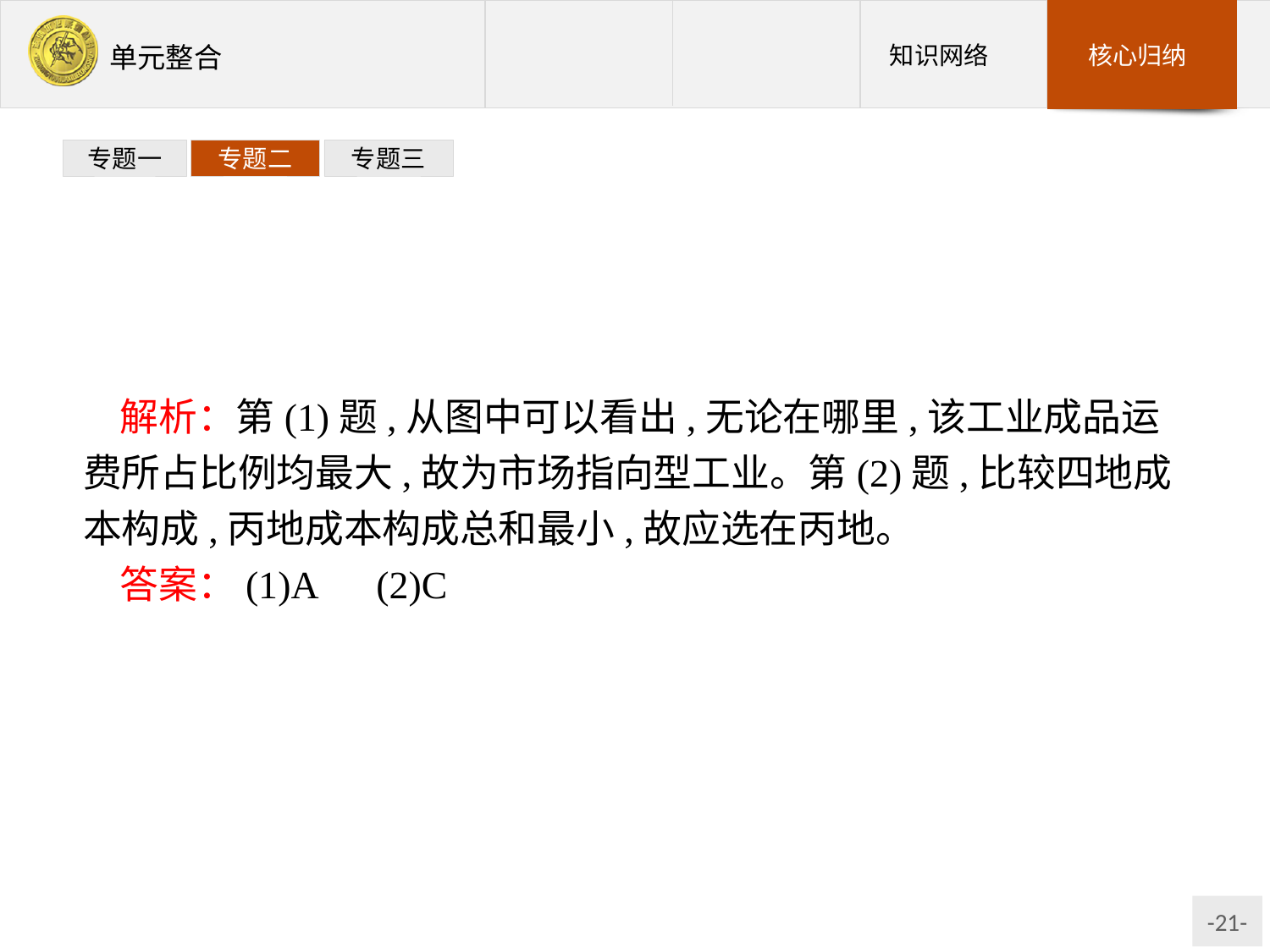

专题一
专题二
专题三
解析：第(1)题,从图中可以看出,无论在哪里,该工业成品运费所占比例均最大,故为市场指向型工业。第(2)题,比较四地成本构成,丙地成本构成总和最小,故应选在丙地。
答案：(1)A　(2)C